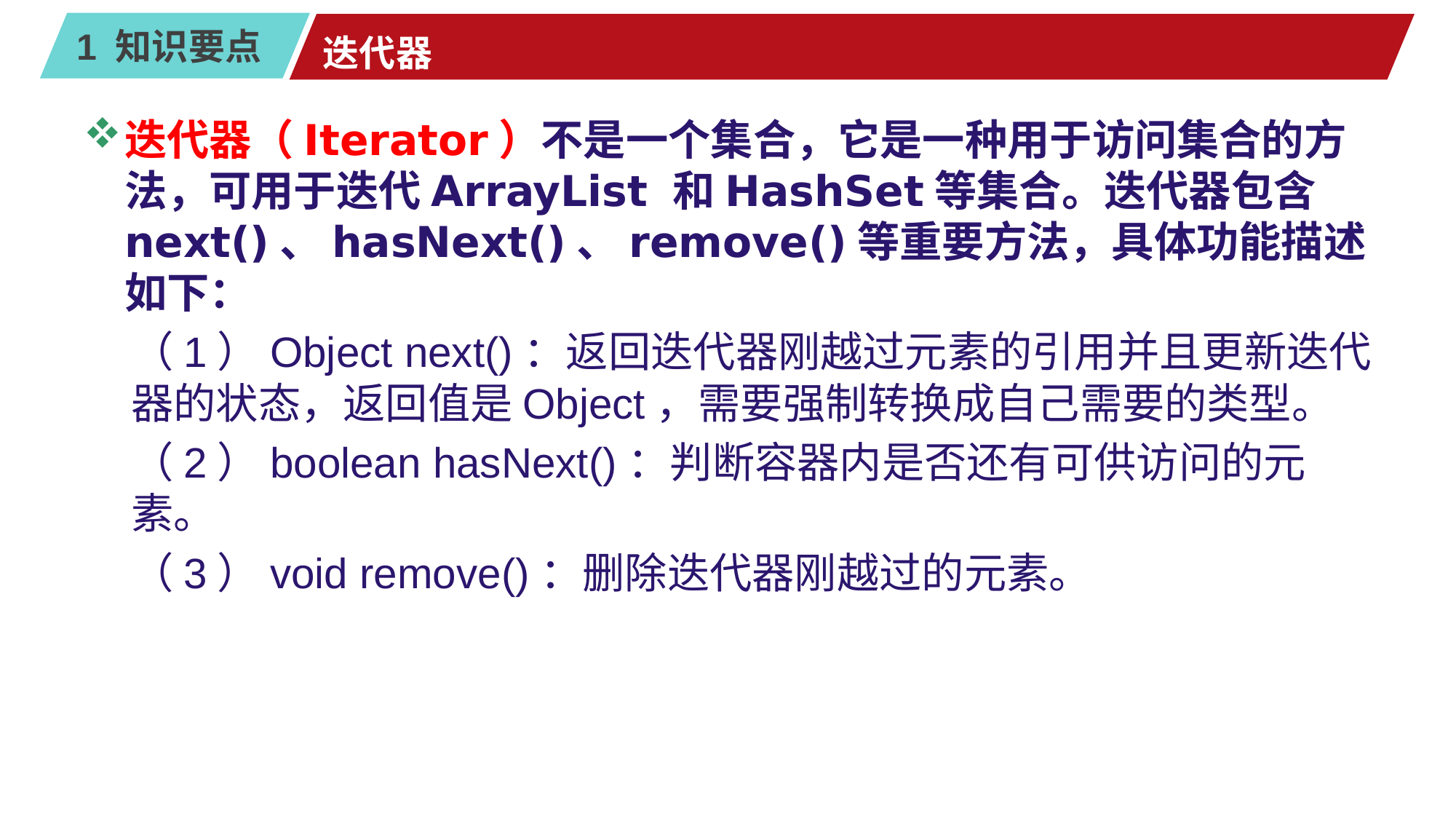

# 迭代器
迭代器（Iterator）不是一个集合，它是一种用于访问集合的方法，可用于迭代ArrayList 和HashSet等集合。迭代器包含next()、hasNext()、remove()等重要方法，具体功能描述如下：
（1）Object next()：返回迭代器刚越过元素的引用并且更新迭代器的状态，返回值是Object，需要强制转换成自己需要的类型。
（2）boolean hasNext()：判断容器内是否还有可供访问的元素。
（3）void remove()：删除迭代器刚越过的元素。